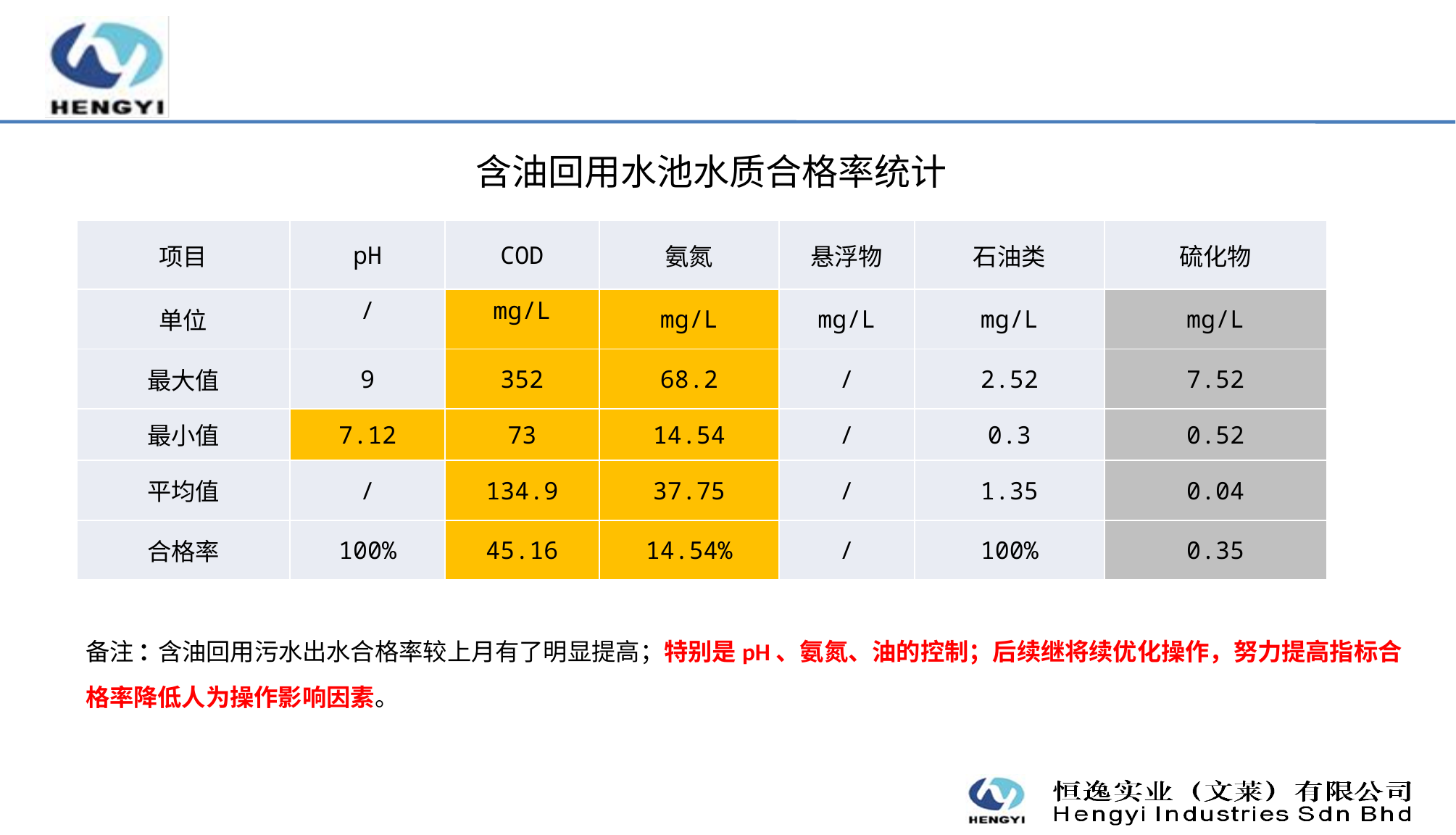

含油回用水池水质合格率统计
| 项目 | pH | COD | 氨氮 | 悬浮物 | 石油类 | 硫化物 |
| --- | --- | --- | --- | --- | --- | --- |
| 单位 | / | mg/L | mg/L | mg/L | mg/L | mg/L |
| 最大值 | 9 | 352 | 68.2 | / | 2.52 | 7.52 |
| 最小值 | 7.12 | 73 | 14.54 | / | 0.3 | 0.52 |
| 平均值 | / | 134.9 | 37.75 | / | 1.35 | 0.04 |
| 合格率 | 100% | 45.16 | 14.54% | / | 100% | 0.35 |
备注:含油回用污水出水合格率较上月有了明显提高；特别是pH、氨氮、油的控制；后续继将续优化操作，努力提高指标合
格率降低人为操作影响因素。